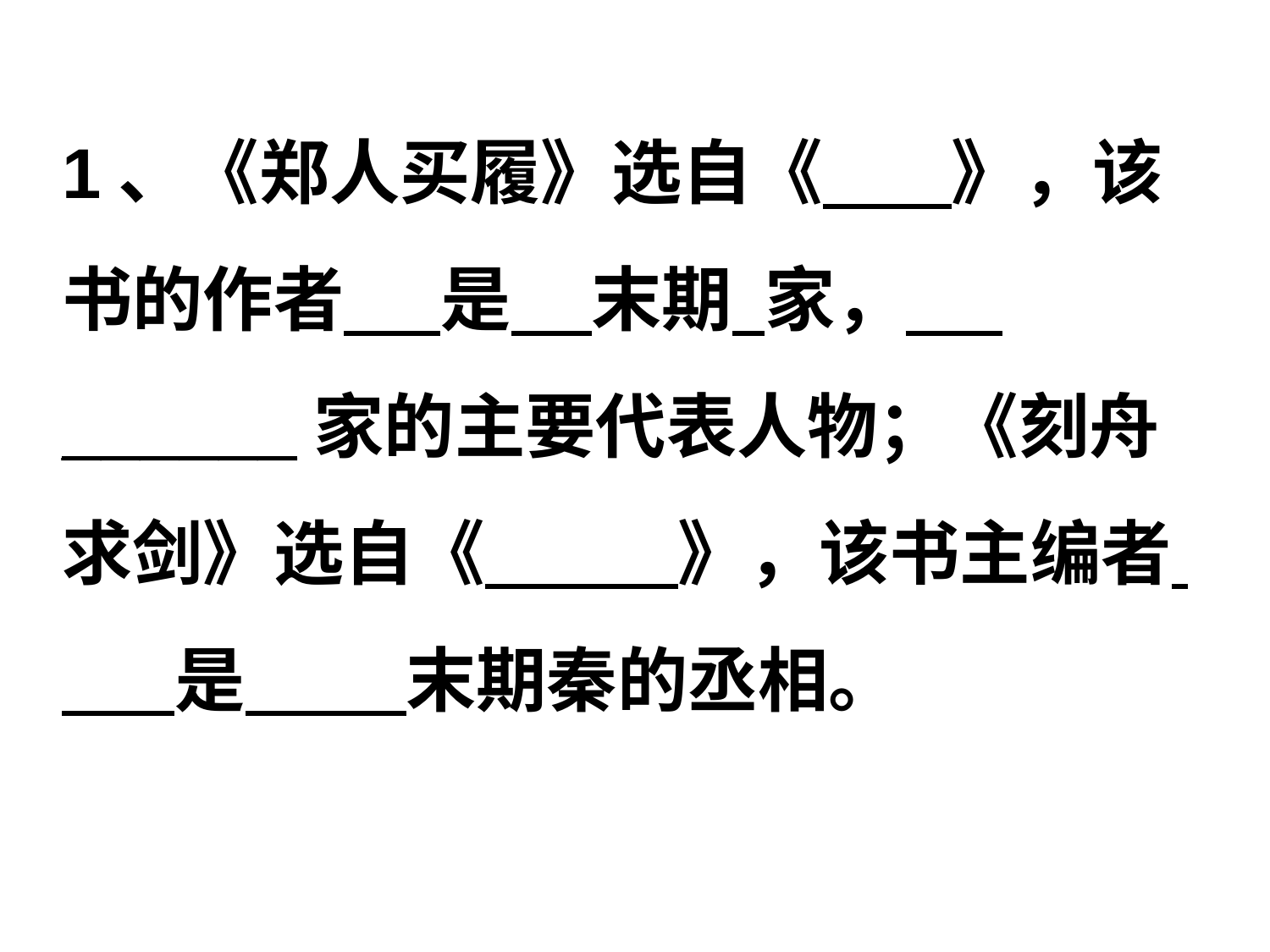

1、《郑人买履》选自《        》，该书的作者      是     末期  家，       ______家的主要代表人物；《刻舟求剑》选自《            》，该书主编者         是          末期秦的丞相。